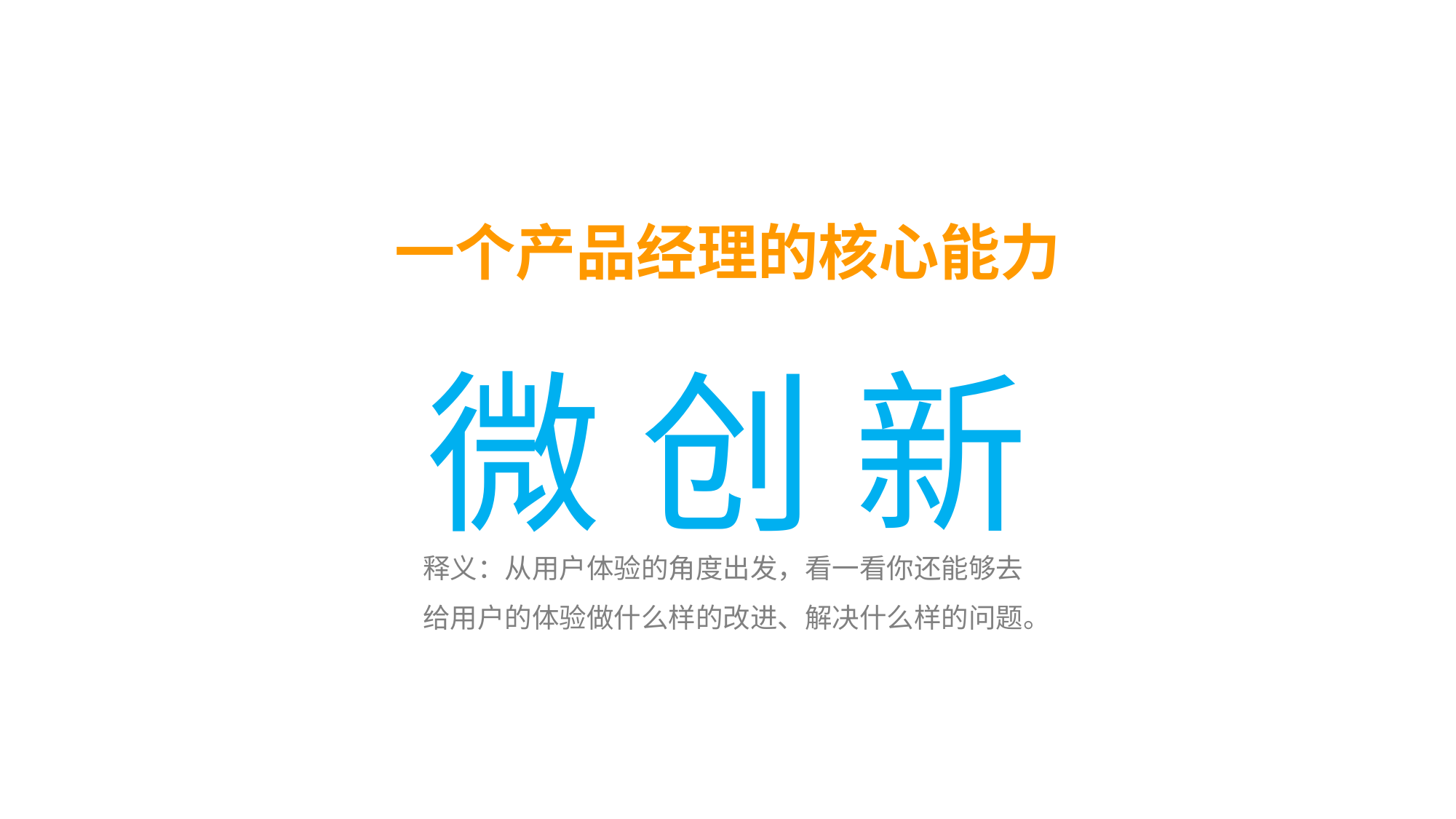

一个产品经理的核心能力
微 创 新
释义：从用户体验的角度出发，看一看你还能够去给用户的体验做什么样的改进、解决什么样的问题。